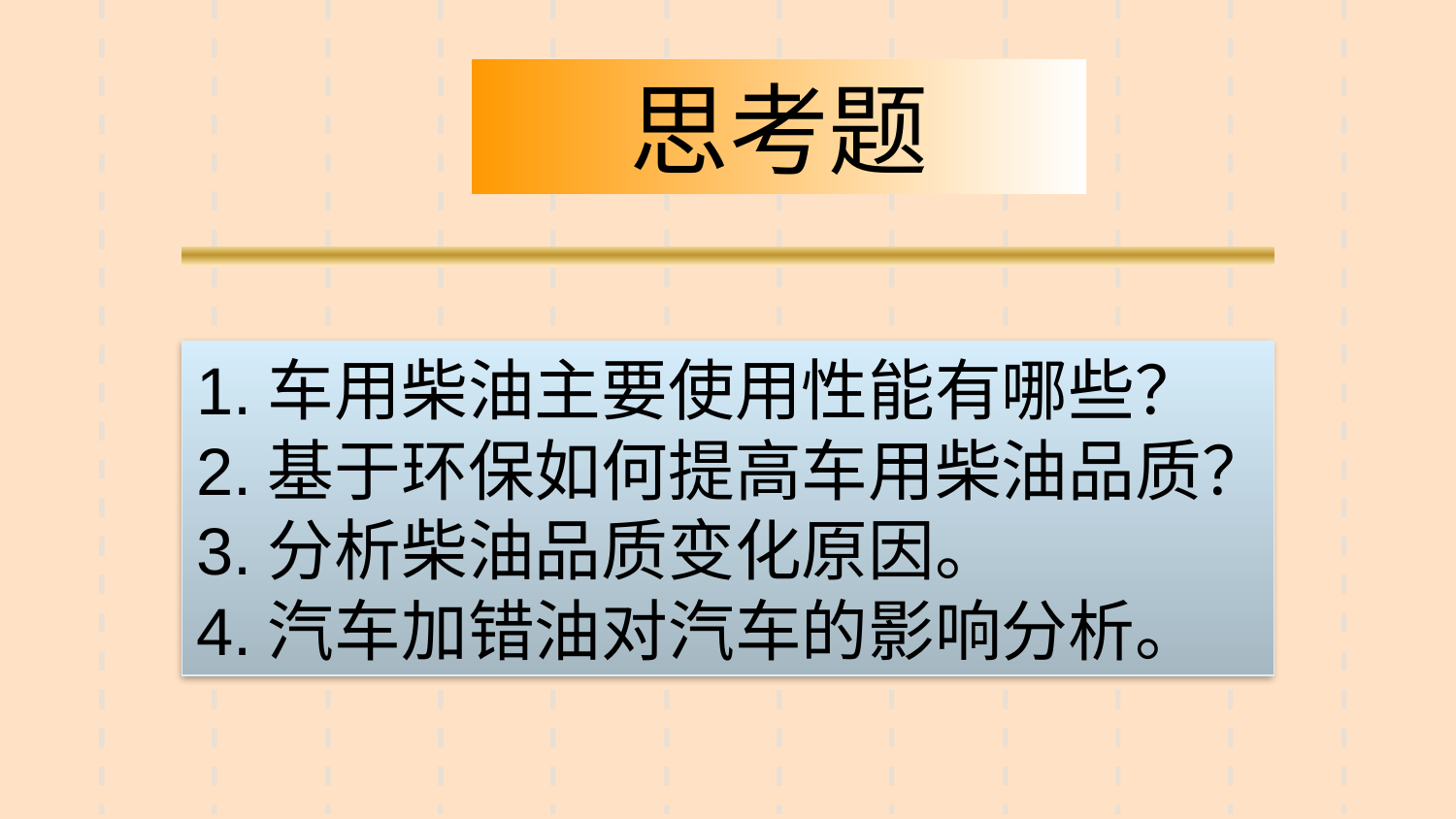

思考题

1.车用柴油主要使用性能有哪些？
2.基于环保如何提高车用柴油品质？
3.分析柴油品质变化原因。
4.汽车加错油对汽车的影响分析。